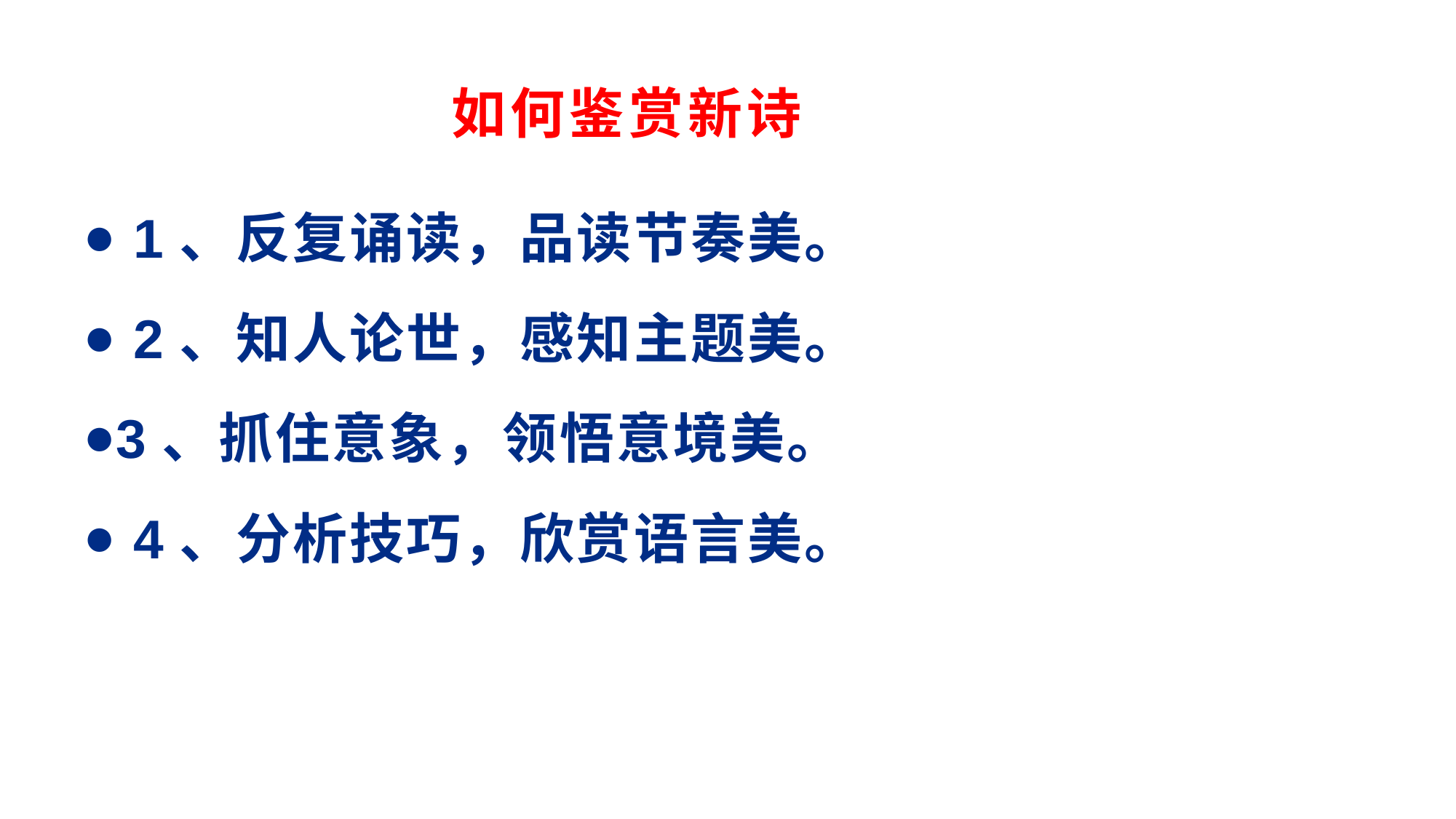

# 如何鉴赏新诗
 1、反复诵读，品读节奏美。
 2、知人论世，感知主题美。
3、抓住意象，领悟意境美。
 4、分析技巧，欣赏语言美。